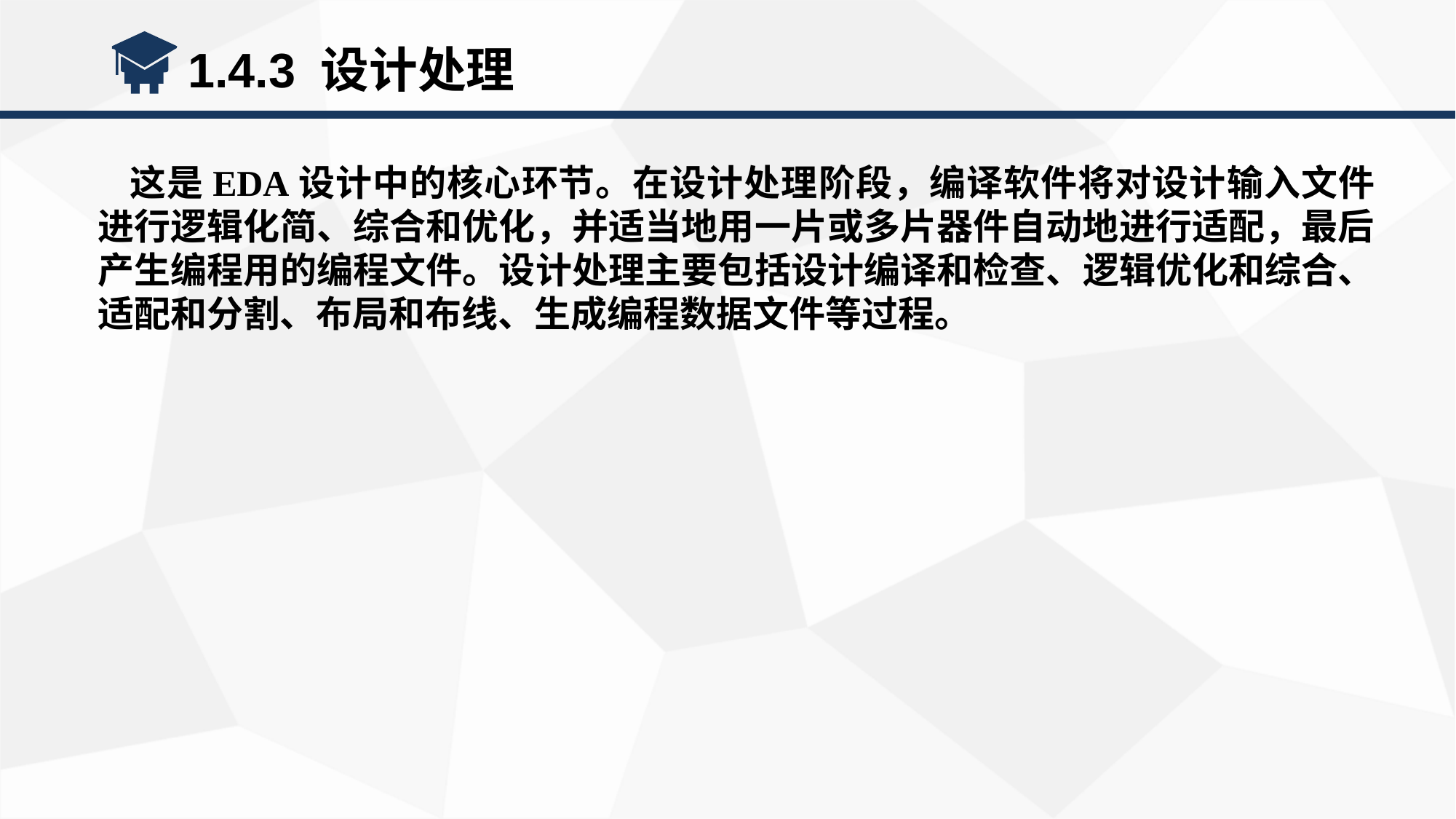

1.4.3 设计处理

这是EDA设计中的核心环节。在设计处理阶段，编译软件将对设计输入文件进行逻辑化简、综合和优化，并适当地用一片或多片器件自动地进行适配，最后产生编程用的编程文件。设计处理主要包括设计编译和检查、逻辑优化和综合、适配和分割、布局和布线、生成编程数据文件等过程。